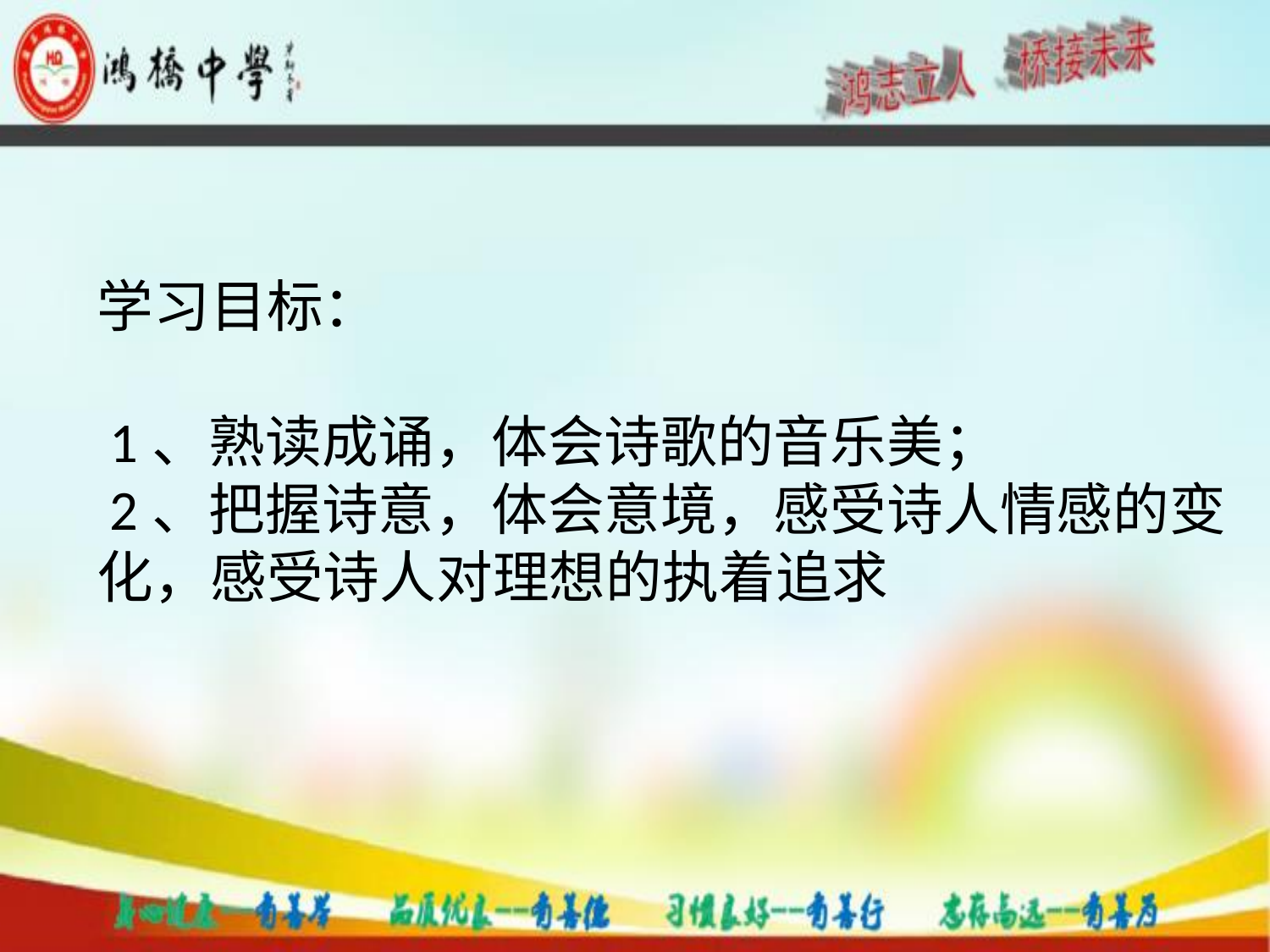

学习目标：

 1、熟读成诵，体会诗歌的音乐美；
 2、把握诗意，体会意境，感受诗人情感的变化，感受诗人对理想的执着追求